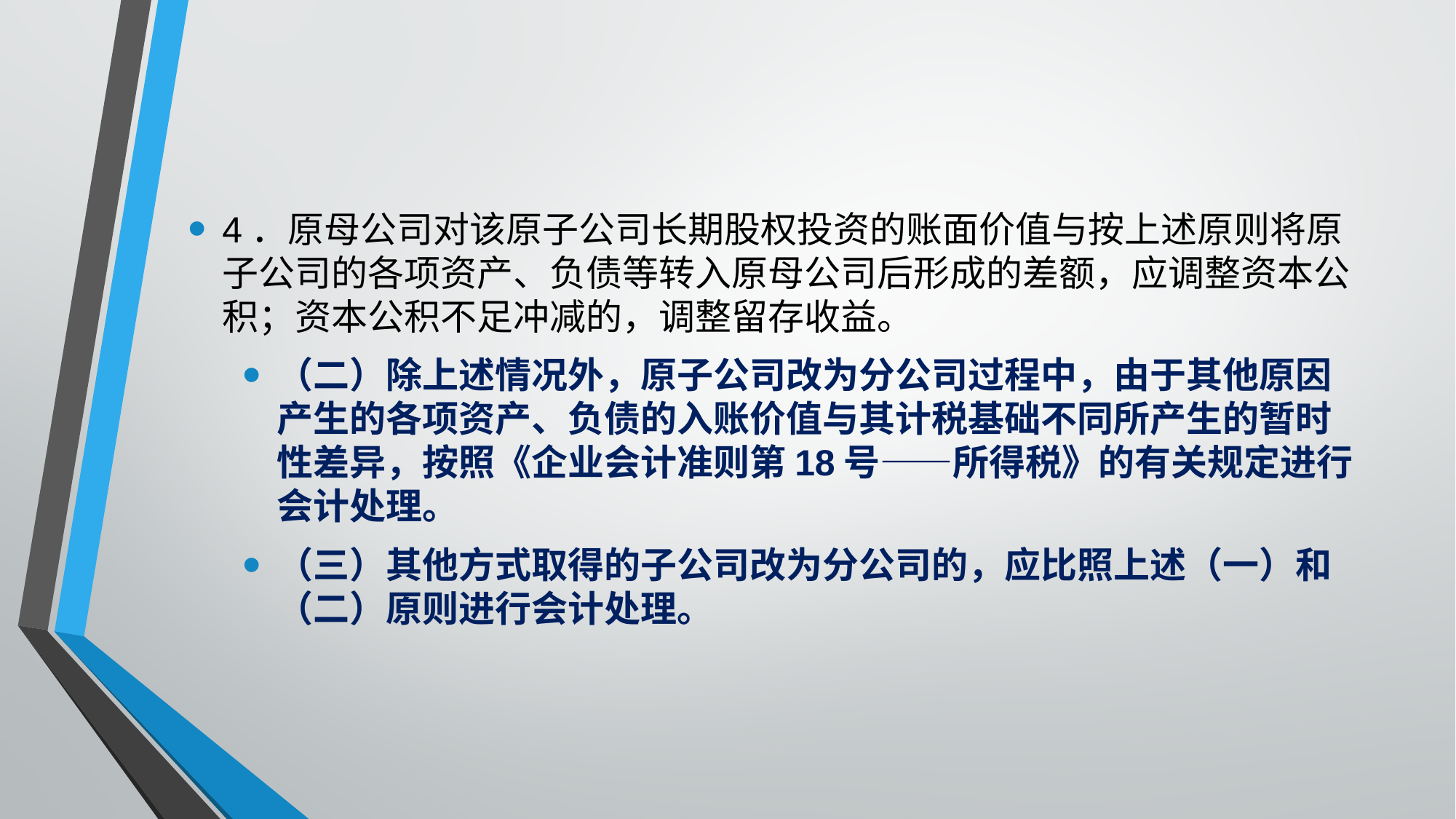

#
4．原母公司对该原子公司长期股权投资的账面价值与按上述原则将原子公司的各项资产、负债等转入原母公司后形成的差额，应调整资本公积；资本公积不足冲减的，调整留存收益。
（二）除上述情况外，原子公司改为分公司过程中，由于其他原因产生的各项资产、负债的入账价值与其计税基础不同所产生的暂时性差异，按照《企业会计准则第18号——所得税》的有关规定进行会计处理。
（三）其他方式取得的子公司改为分公司的，应比照上述（一）和（二）原则进行会计处理。